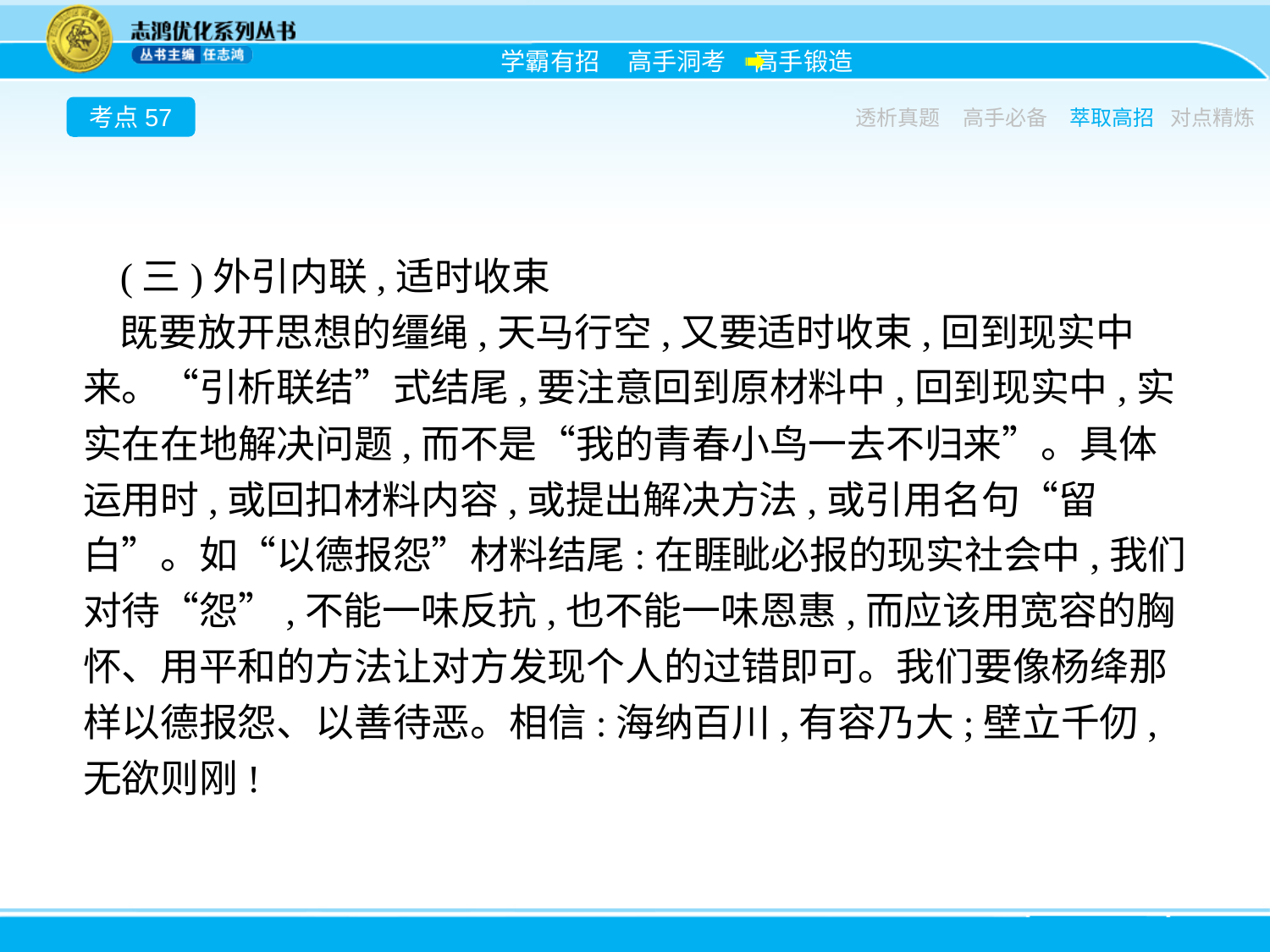

考点57
透析真题
高手必备
萃取高招
对点精炼
(三)外引内联,适时收束
既要放开思想的缰绳,天马行空,又要适时收束,回到现实中来。“引析联结”式结尾,要注意回到原材料中,回到现实中,实实在在地解决问题,而不是“我的青春小鸟一去不归来”。具体运用时,或回扣材料内容,或提出解决方法,或引用名句“留白”。如“以德报怨”材料结尾:在睚眦必报的现实社会中,我们对待“怨”,不能一味反抗,也不能一味恩惠,而应该用宽容的胸怀、用平和的方法让对方发现个人的过错即可。我们要像杨绛那样以德报怨、以善待恶。相信:海纳百川,有容乃大;壁立千仞,无欲则刚!